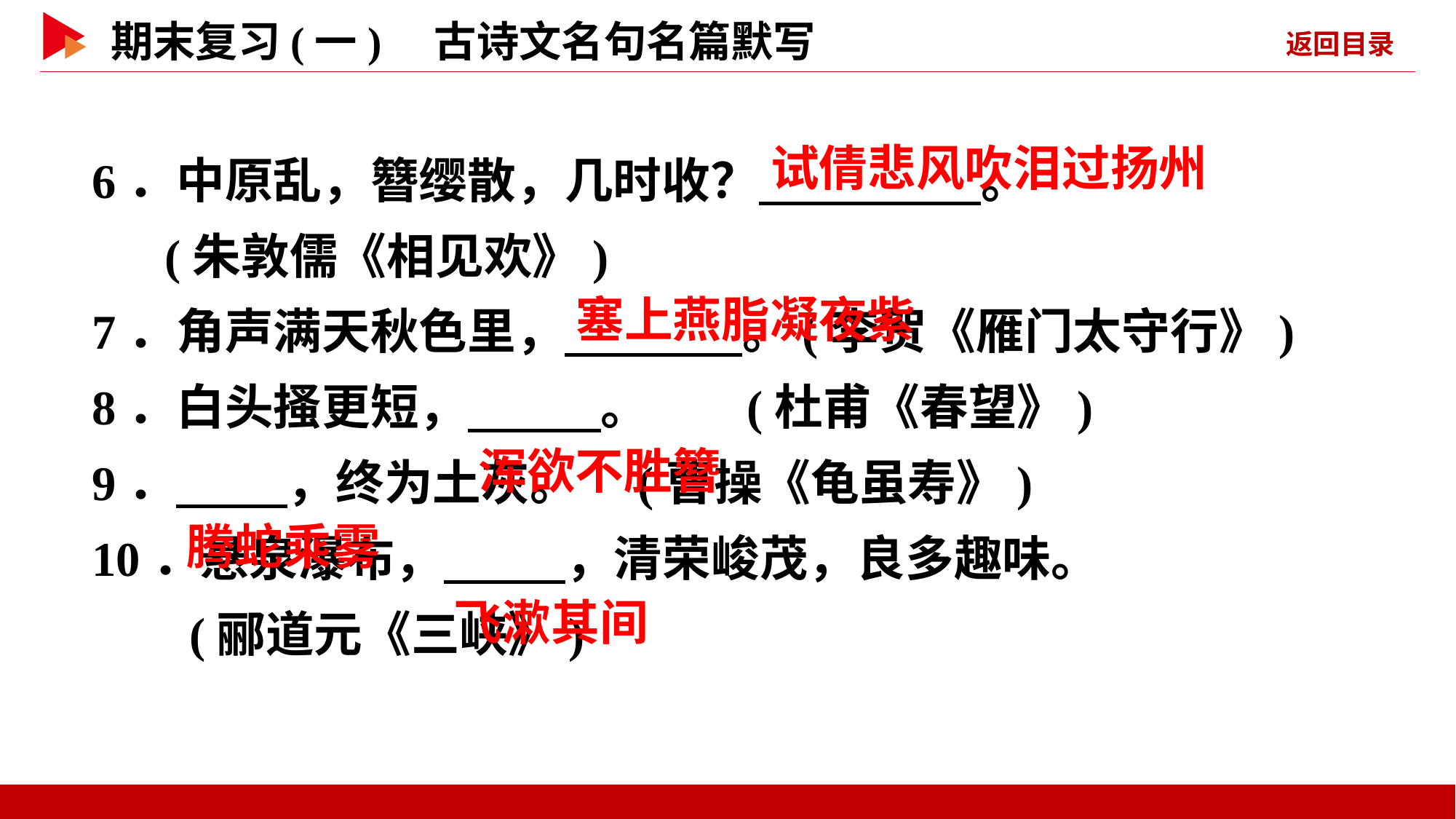

6．中原乱，簪缨散，几时收？                    。
      (朱敦儒《相见欢》)
7．角声满天秋色里，                。(李贺《雁门太守行》)
8．白头搔更短，            。	(杜甫《春望》)
9．          ，终为土灰。	(曹操《龟虽寿》)
10．悬泉瀑布，           ，清荣峻茂，良多趣味。
        (郦道元《三峡》)
 试倩悲风吹泪过扬州
 塞上燕脂凝夜紫
 浑欲不胜簪
 腾蛇乘雾
 飞漱其间